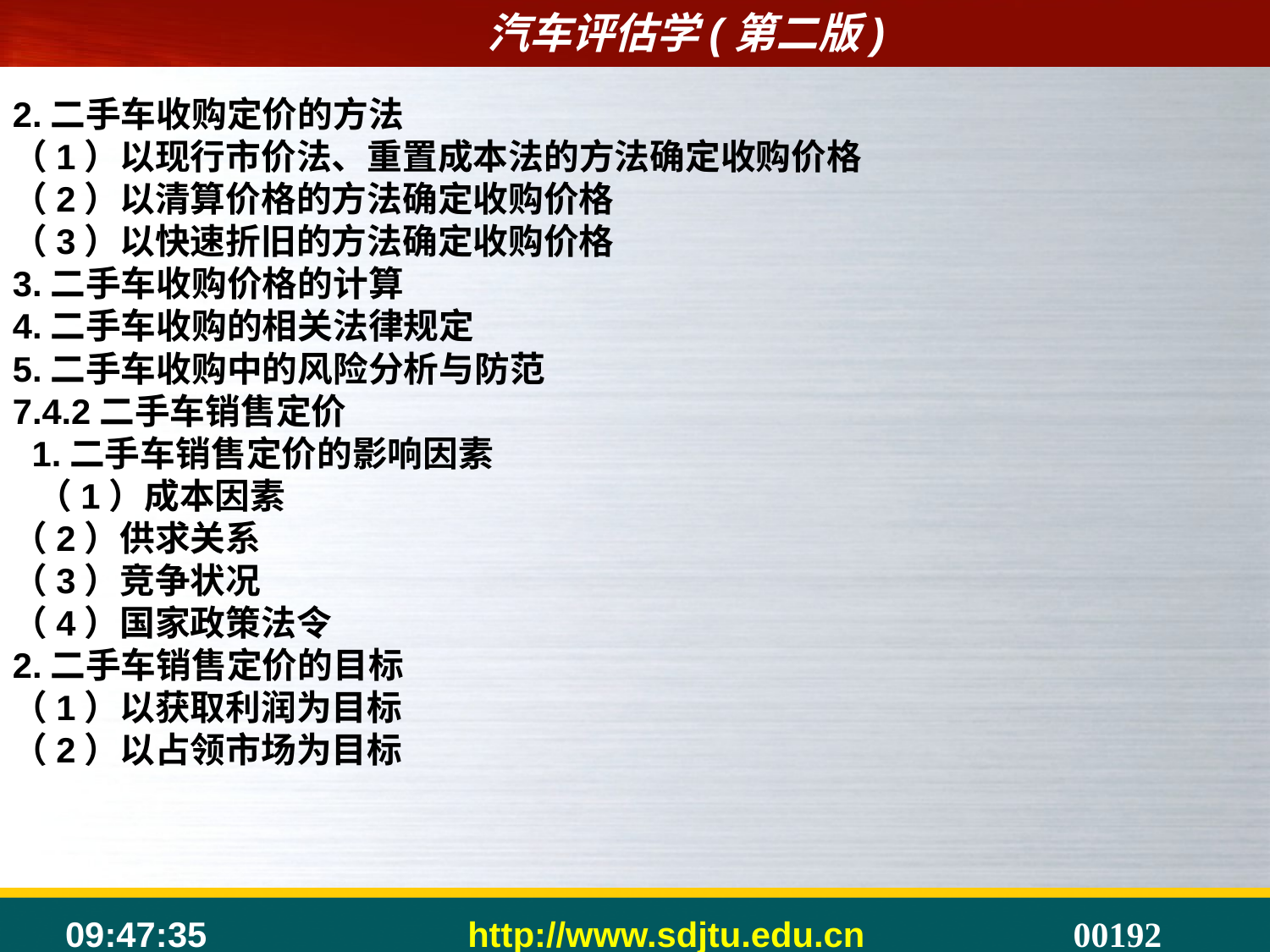

2.二手车收购定价的方法
（1）以现行市价法、重置成本法的方法确定收购价格
（2）以清算价格的方法确定收购价格
（3）以快速折旧的方法确定收购价格
3.二手车收购价格的计算
4.二手车收购的相关法律规定
5.二手车收购中的风险分析与防范
7.4.2二手车销售定价
  1.二手车销售定价的影响因素
  （1）成本因素
（2）供求关系
（3）竞争状况
（4）国家政策法令
2.二手车销售定价的目标
（1）以获取利润为目标
（2）以占领市场为目标